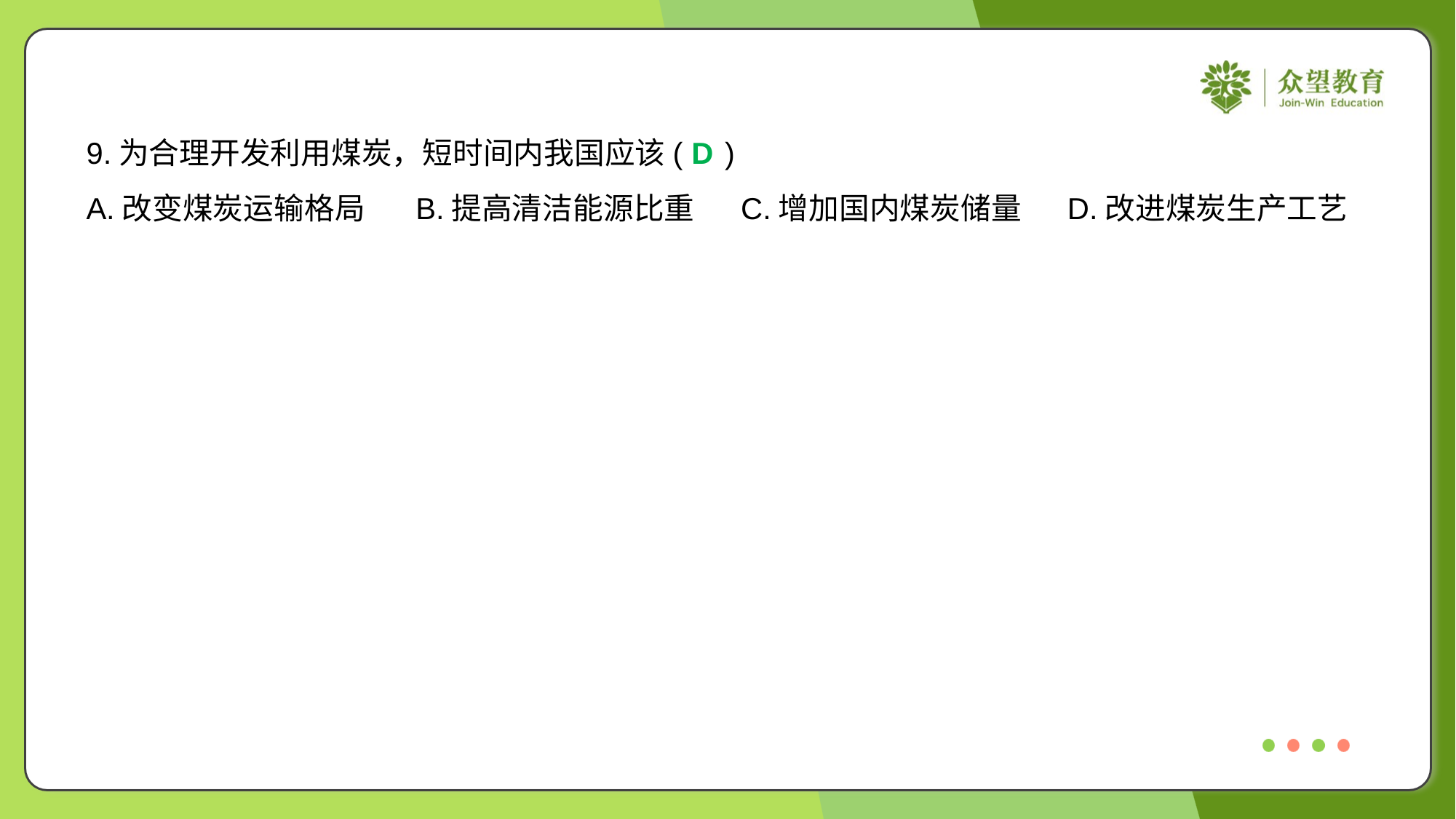

9.为合理开发利用煤炭，短时间内我国应该(     )
D
A.改变煤炭运输格局	B.提高清洁能源比重	C.增加国内煤炭储量	D.改进煤炭生产工艺